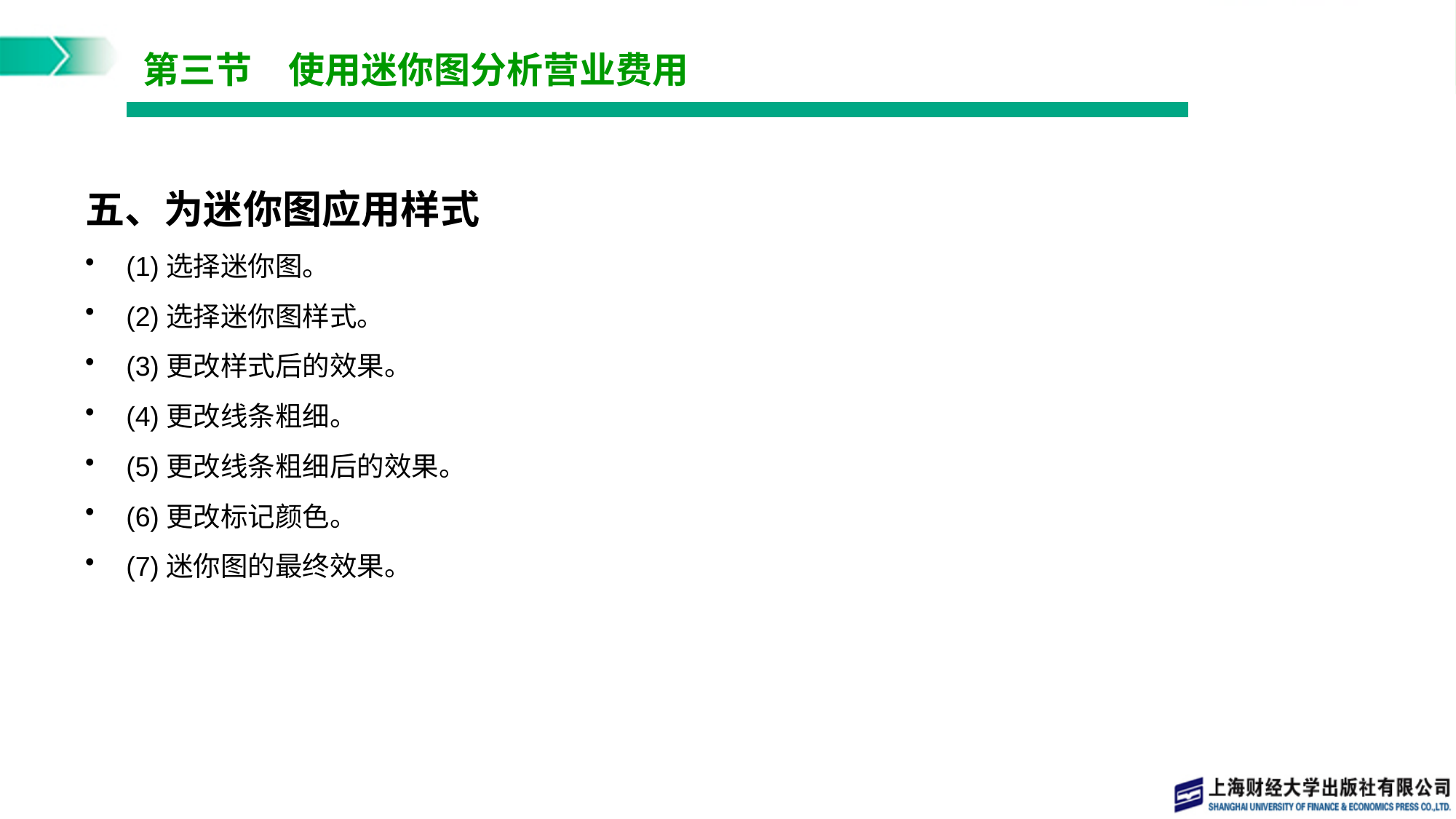

# 第三节　使用迷你图分析营业费用
五、为迷你图应用样式
(1)选择迷你图。
(2)选择迷你图样式。
(3)更改样式后的效果。
(4)更改线条粗细。
(5)更改线条粗细后的效果。
(6)更改标记颜色。
(7)迷你图的最终效果。